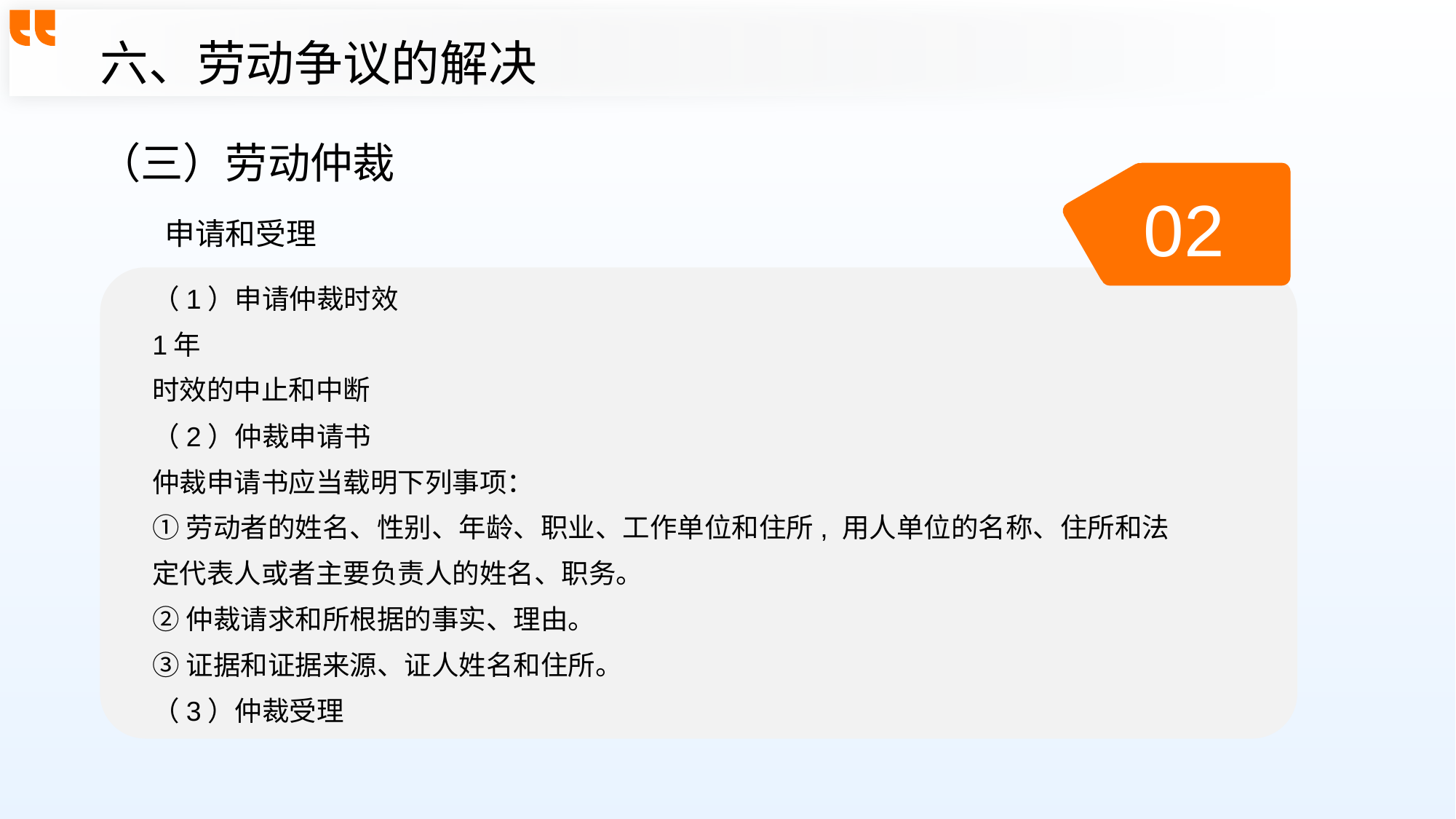

六、劳动争议的解决
（三）劳动仲裁

02
申请和受理

（1）申请仲裁时效
1年
时效的中止和中断
（2）仲裁申请书
仲裁申请书应当载明下列事项：
①劳动者的姓名、性别、年龄、职业、工作单位和住所, 用人单位的名称、住所和法定代表人或者主要负责人的姓名、职务。
②仲裁请求和所根据的事实、理由。
③证据和证据来源、证人姓名和住所。
（3）仲裁受理